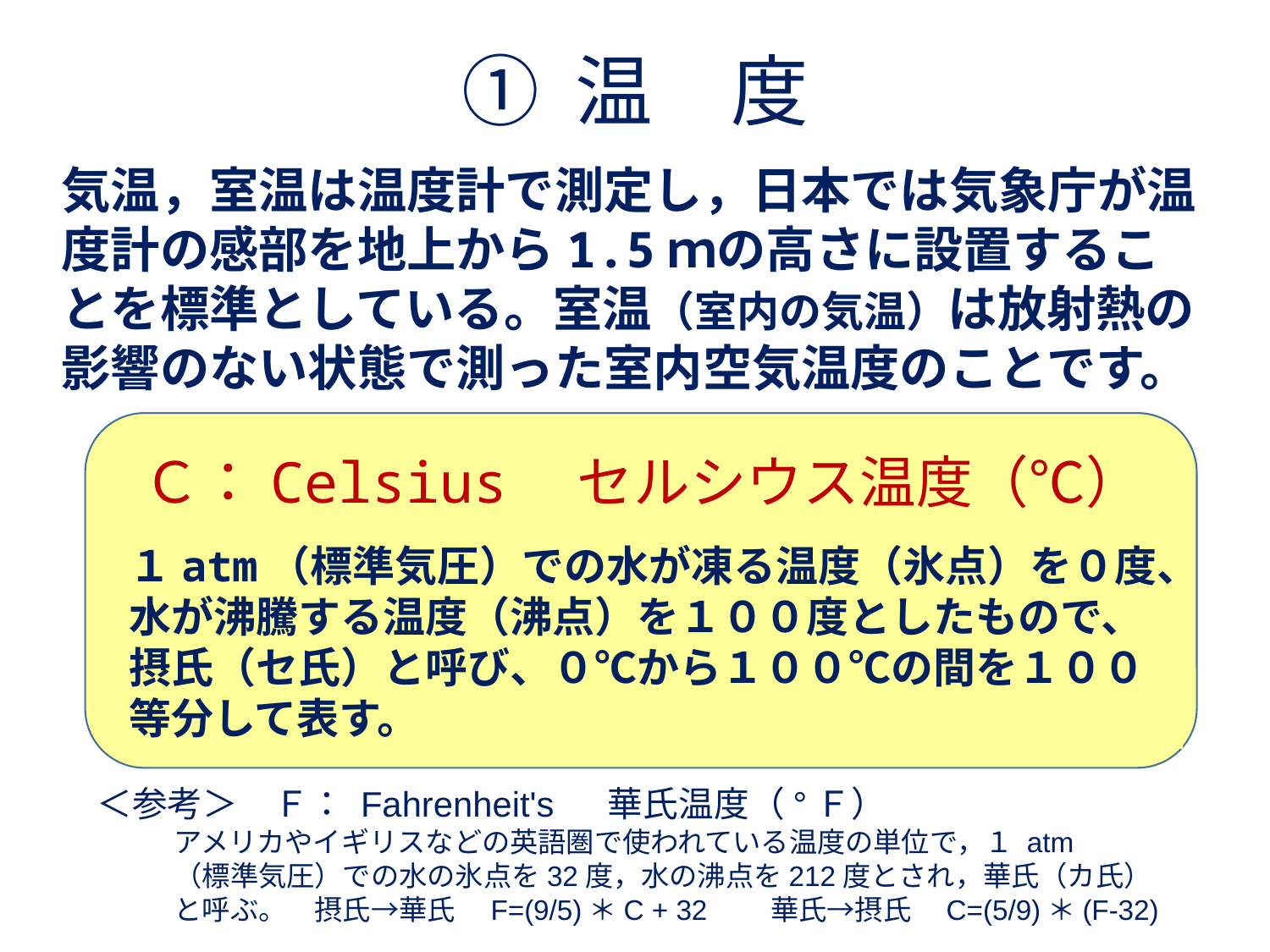

# ① 温　度
気温，室温は温度計で測定し，日本では気象庁が温度計の感部を地上から1.5ｍの高さに設置することを標準としている。室温（室内の気温）は放射熱の影響のない状態で測った室内空気温度のことです。

Ｃ：Celsius　セルシウス温度（℃）
１atm（標準気圧）での水が凍る温度（氷点）を０度、水が沸騰する温度（沸点）を１００度としたもので、摂氏（セ氏）と呼び、０℃から１００℃の間を１００等分して表す。
　＜参考＞　Ｆ： Fahrenheit's 　華氏温度（°Ｆ）
　　　　アメリカやイギリスなどの英語圏で使われている温度の単位で，１ atm
　　　　（標準気圧）での水の氷点を32度，水の沸点を212度とされ，華氏（カ氏）
　　　　と呼ぶ。　摂氏→華氏　F=(9/5)＊C + 32　　華氏→摂氏　C=(5/9)＊(F-32)